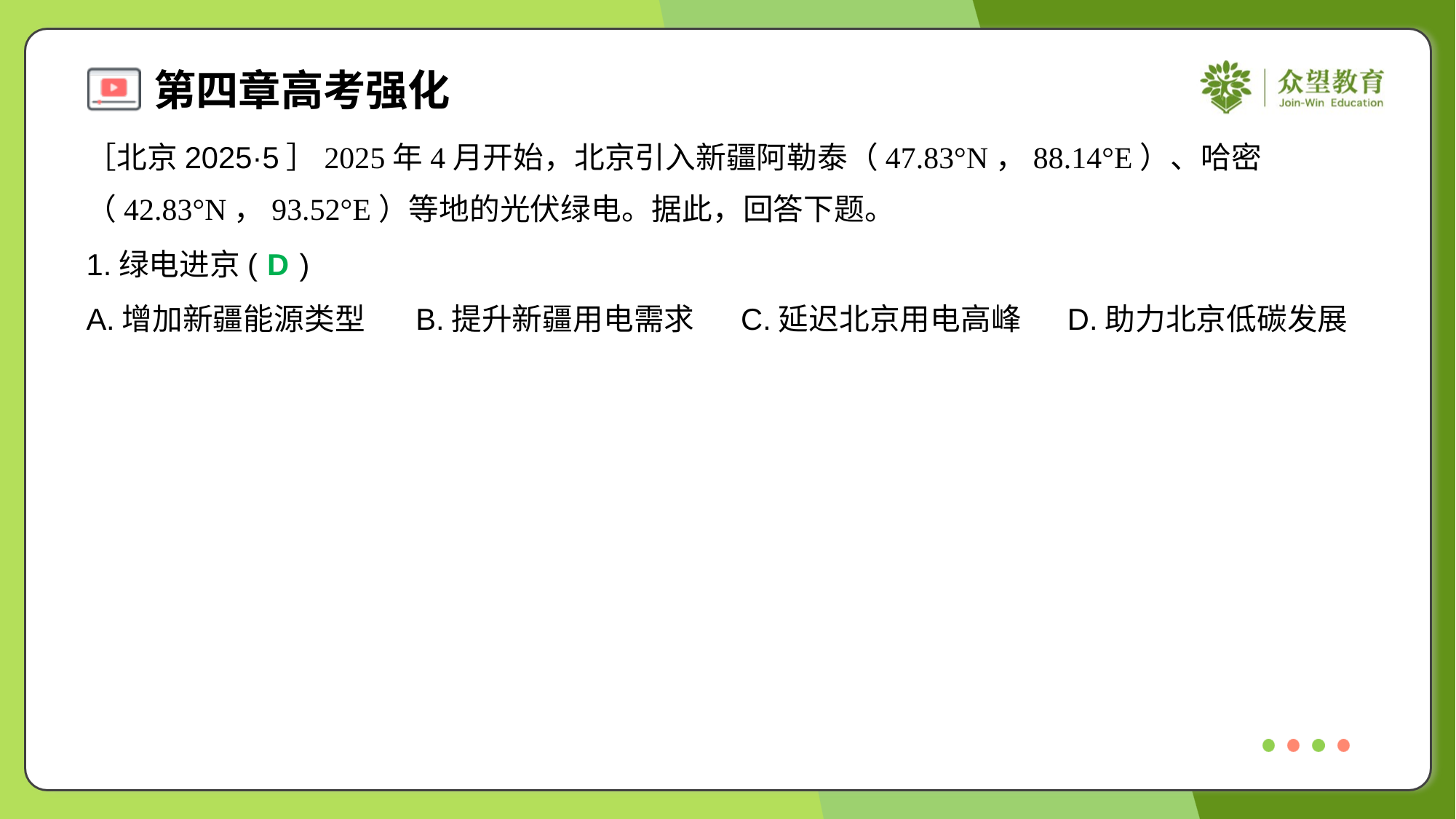

［北京2025·5］2025年4月开始，北京引入新疆阿勒泰（47.83°N，88.14°E）、哈密
（42.83°N，93.52°E）等地的光伏绿电。据此，回答下题。
1.绿电进京(     )
D
A.增加新疆能源类型	B.提升新疆用电需求	C.延迟北京用电高峰	D.助力北京低碳发展